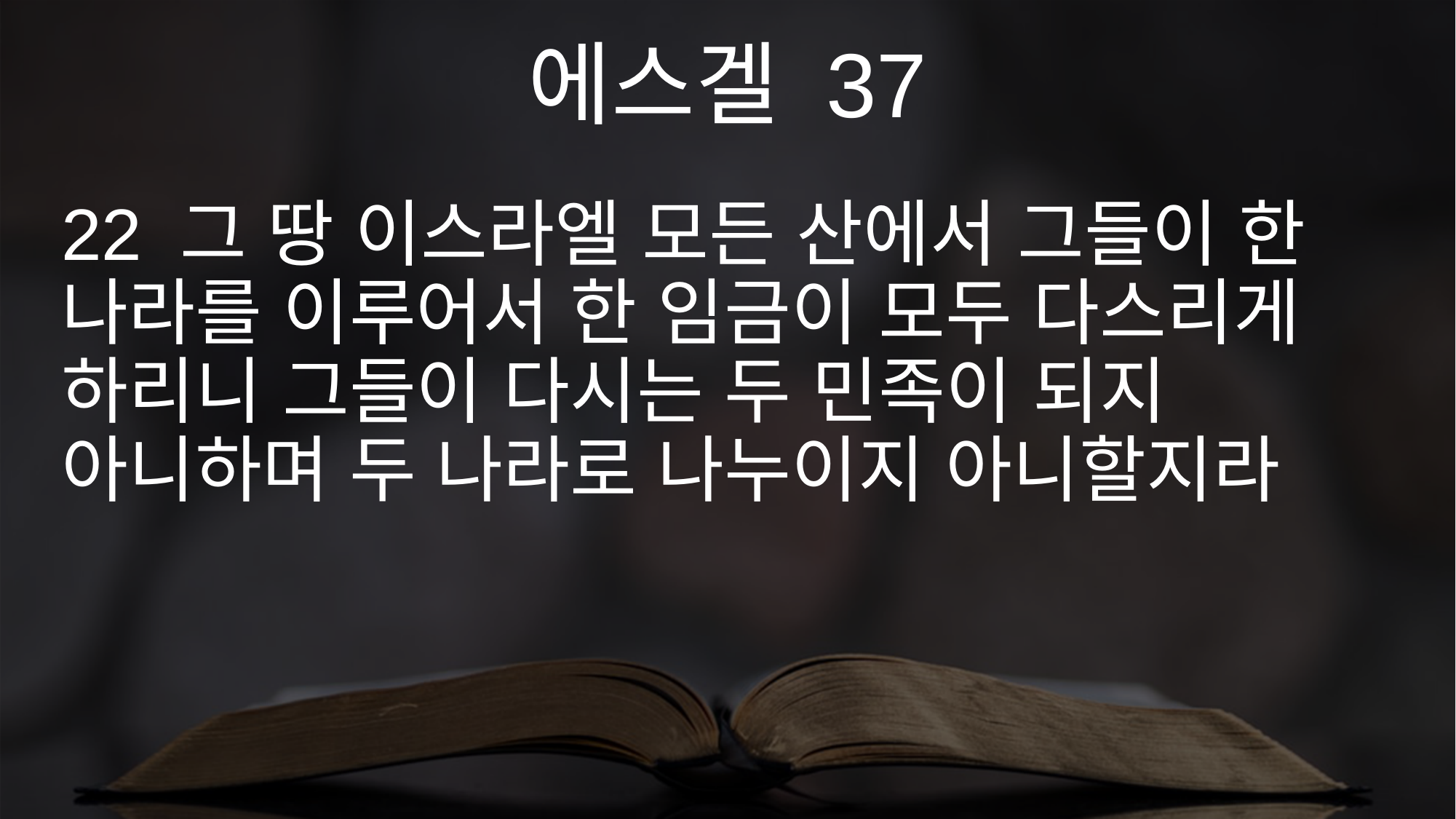

에스겔 37
22 그 땅 이스라엘 모든 산에서 그들이 한 나라를 이루어서 한 임금이 모두 다스리게 하리니 그들이 다시는 두 민족이 되지 아니하며 두 나라로 나누이지 아니할지라